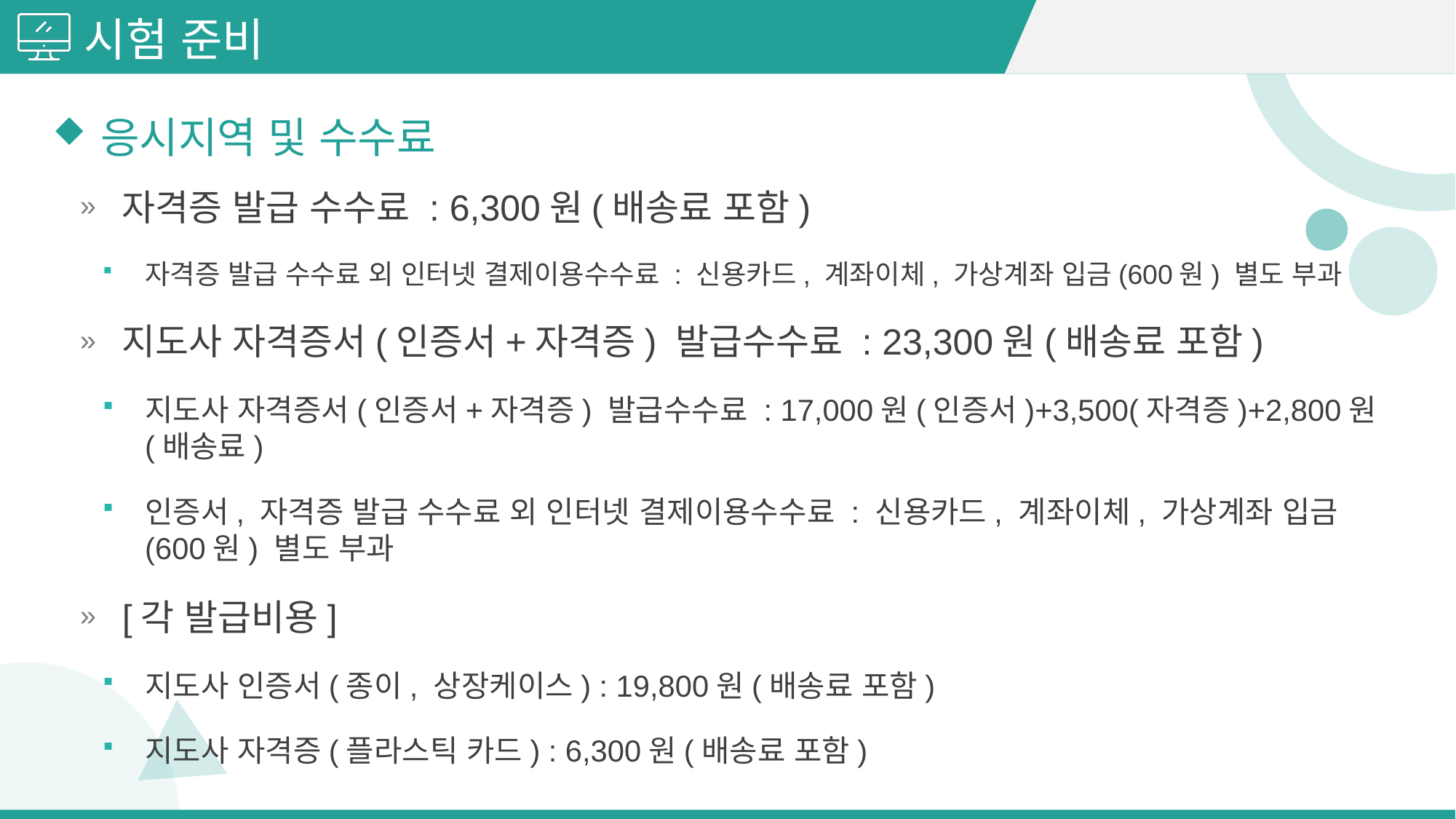

시험 준비
응시지역 및 수수료
자격증 발급 수수료 : 6,300원(배송료 포함)
자격증 발급 수수료 외 인터넷 결제이용수수료 : 신용카드, 계좌이체, 가상계좌 입금(600원) 별도 부과
지도사 자격증서(인증서+자격증) 발급수수료 : 23,300원(배송료 포함)
지도사 자격증서(인증서+자격증) 발급수수료 : 17,000원(인증서)+3,500(자격증)+2,800원(배송료)
인증서, 자격증 발급 수수료 외 인터넷 결제이용수수료 : 신용카드, 계좌이체, 가상계좌 입금(600원) 별도 부과
[각 발급비용]
지도사 인증서(종이, 상장케이스) : 19,800원(배송료 포함)
지도사 자격증(플라스틱 카드) : 6,300원(배송료 포함)

 연기 및 환불 규정
· 접수기간 : 신청서 제출시 연기 또는 응시비용 전액환불
· 시험일 5일전: 신청서 및 규정된 사유의 증빙서류 제출시 연기 및 응시비용 50%환불
· 시험일 이후 : 연기 및 환불불가